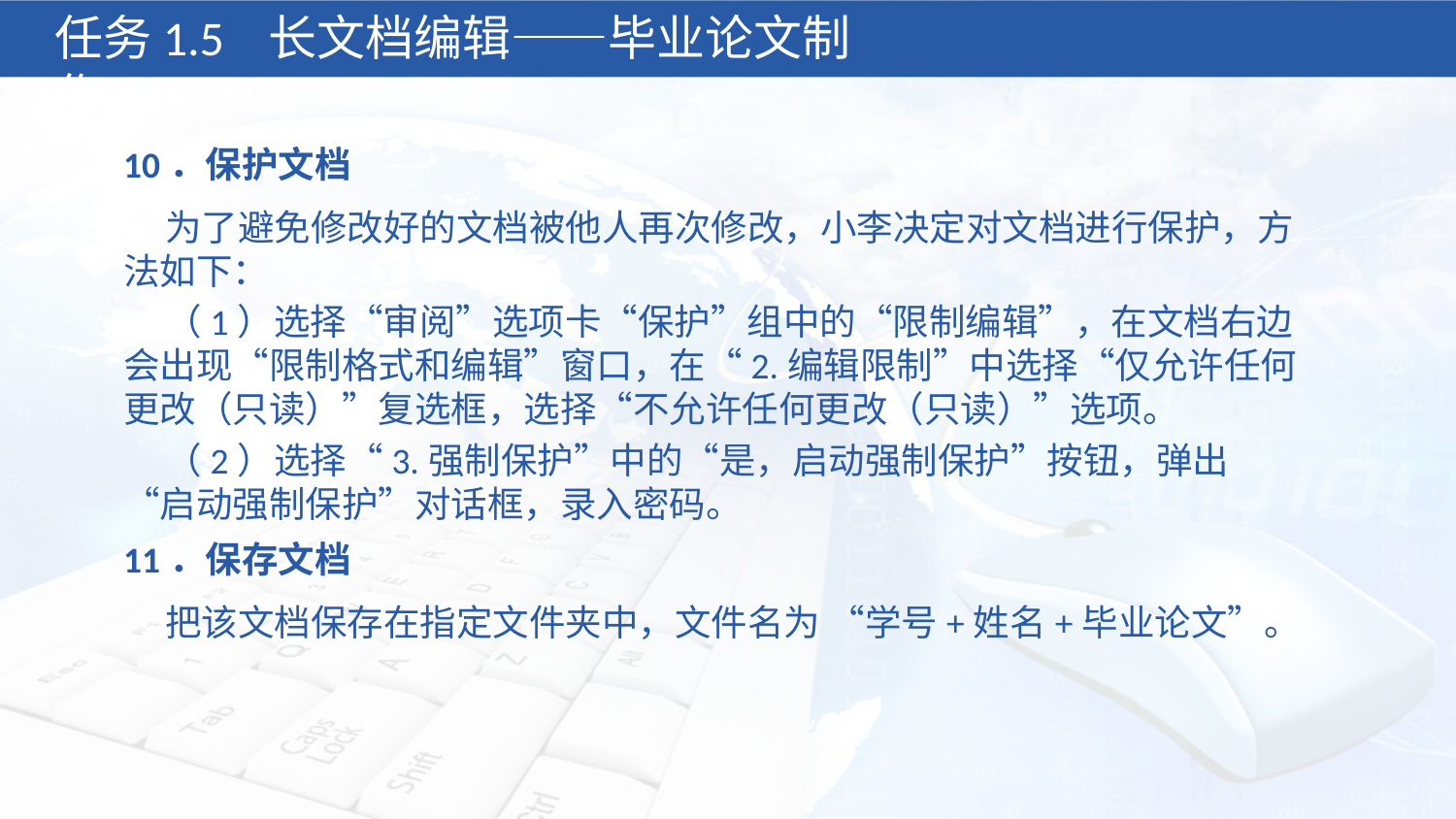

任务1.5   长文档编辑——毕业论文制作
10．保护文档
    为了避免修改好的文档被他人再次修改，小李决定对文档进行保护，方法如下：
    （1）选择“审阅”选项卡“保护”组中的“限制编辑”，在文档右边会出现“限制格式和编辑”窗口，在“2.编辑限制”中选择“仅允许任何更改（只读）”复选框，选择“不允许任何更改（只读）”选项。
    （2）选择“3.强制保护”中的“是，启动强制保护”按钮，弹出“启动强制保护”对话框，录入密码。
11．保存文档
    把该文档保存在指定文件夹中，文件名为 “学号+姓名+毕业论文”。